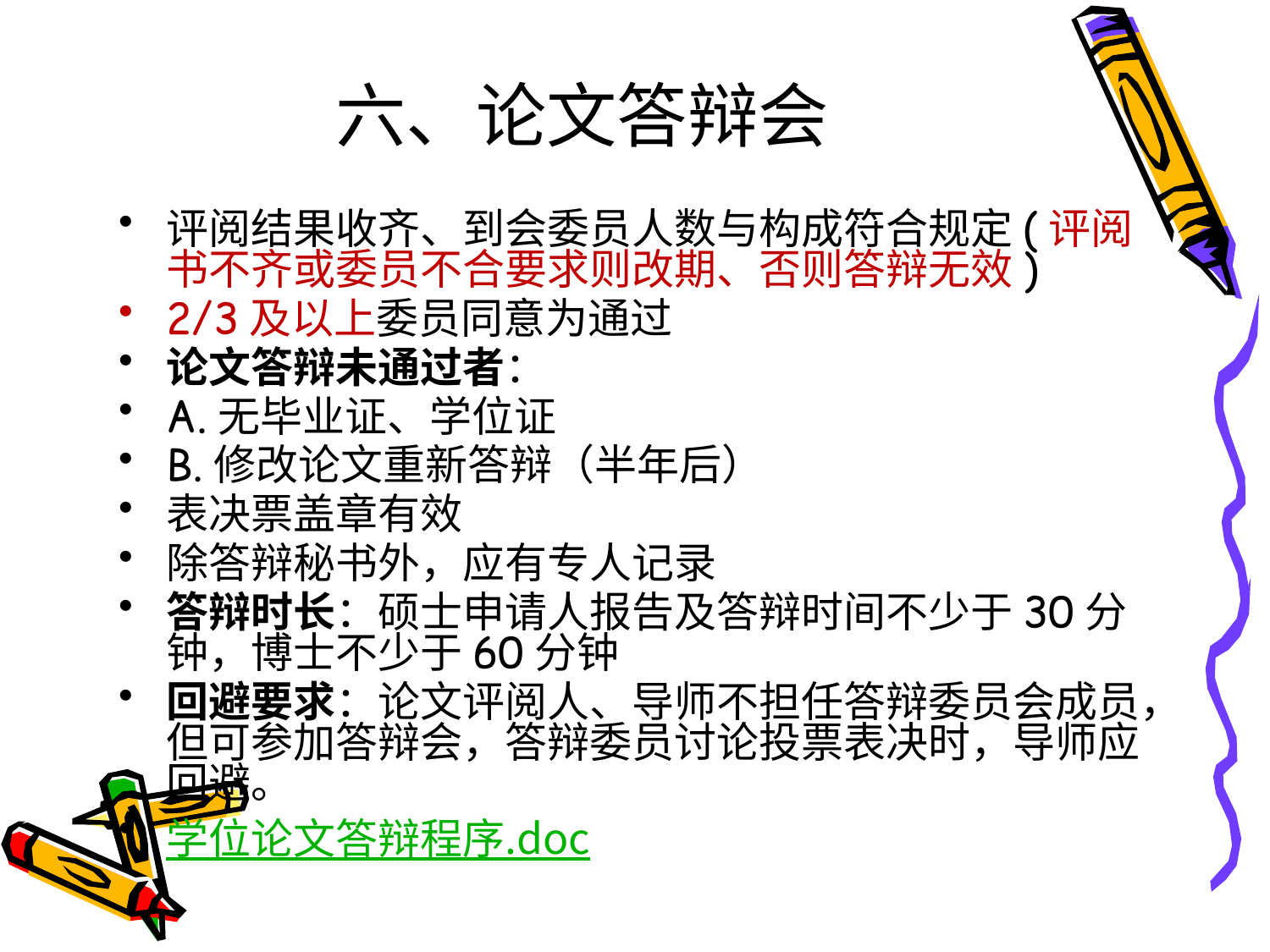

# 六、论文答辩会

评阅结果收齐、到会委员人数与构成符合规定(评阅书不齐或委员不合要求则改期、否则答辩无效)
2/3及以上委员同意为通过
论文答辩未通过者：
A.无毕业证、学位证
B.修改论文重新答辩（半年后）
表决票盖章有效
除答辩秘书外，应有专人记录
答辩时长：硕士申请人报告及答辩时间不少于30分钟，博士不少于60分钟
回避要求：论文评阅人、导师不担任答辩委员会成员，但可参加答辩会，答辩委员讨论投票表决时，导师应回避。
学位论文答辩程序.doc